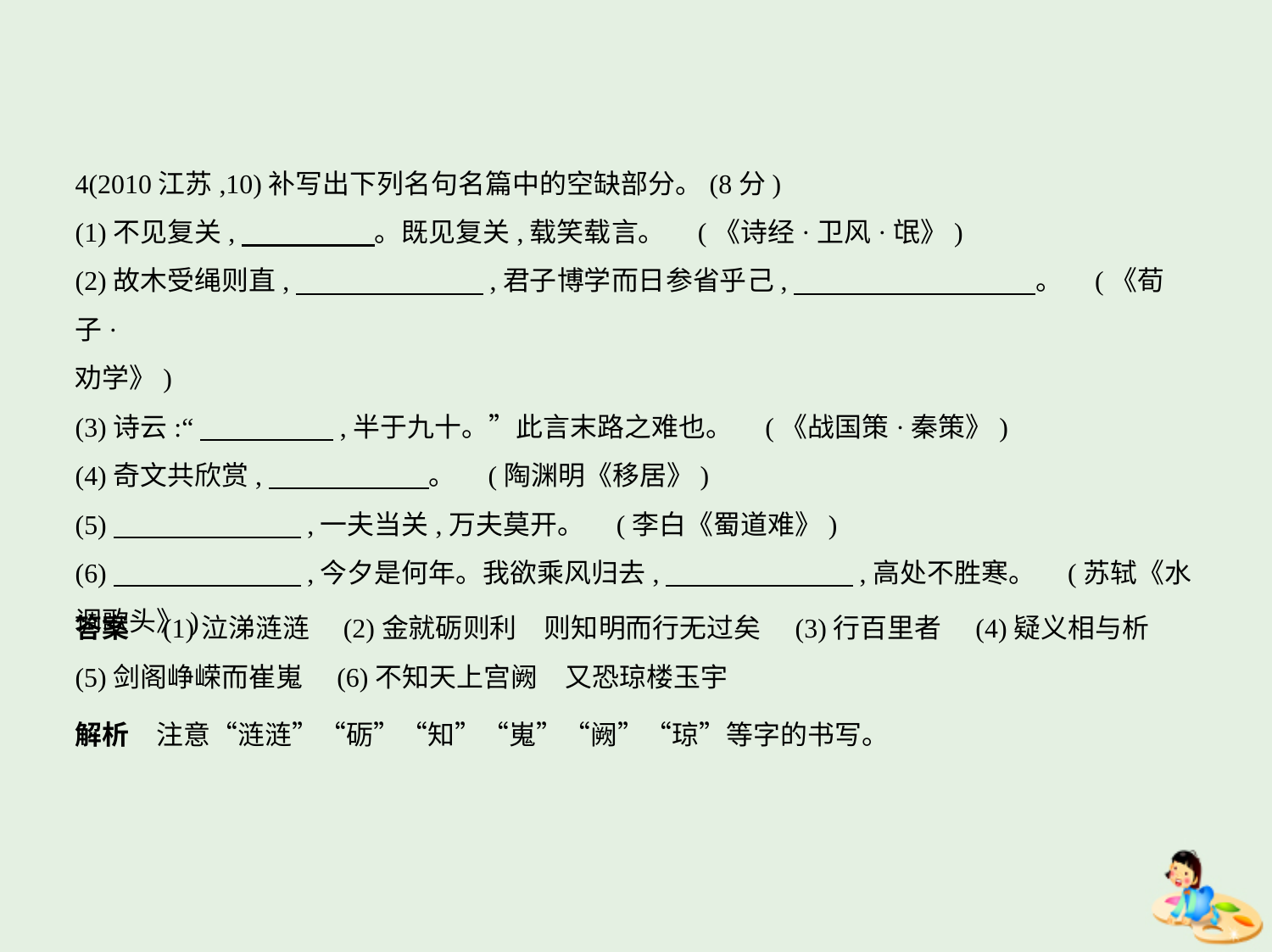

4(2010江苏,10)补写出下列名句名篇中的空缺部分。(8分)
(1)不见复关,　　　　    。既见复关,载笑载言。 (《诗经·卫风·氓》)
(2)故木受绳则直,　　　　　　    ,君子博学而日参省乎己,　　　　　　　　    。 (《荀子·
劝学》)
(3)诗云:“　　　　    ,半于九十。”此言末路之难也。 (《战国策·秦策》)
(4)奇文共欣赏,　　　　　    。 (陶渊明《移居》)
(5)　　　　　　    ,一夫当关,万夫莫开。 (李白《蜀道难》)
(6)　　　　　　    ,今夕是何年。我欲乘风归去,　　　　　　    ,高处不胜寒。 (苏轼《水
调歌头》)
答案　(1)泣涕涟涟　(2)金就砺则利　则知明而行无过矣　(3)行百里者　(4)疑义相与析    
(5)剑阁峥嵘而崔嵬　(6)不知天上宫阙　又恐琼楼玉宇
解析　注意“涟涟”“砺”“知”“嵬”“阙”“琼”等字的书写。